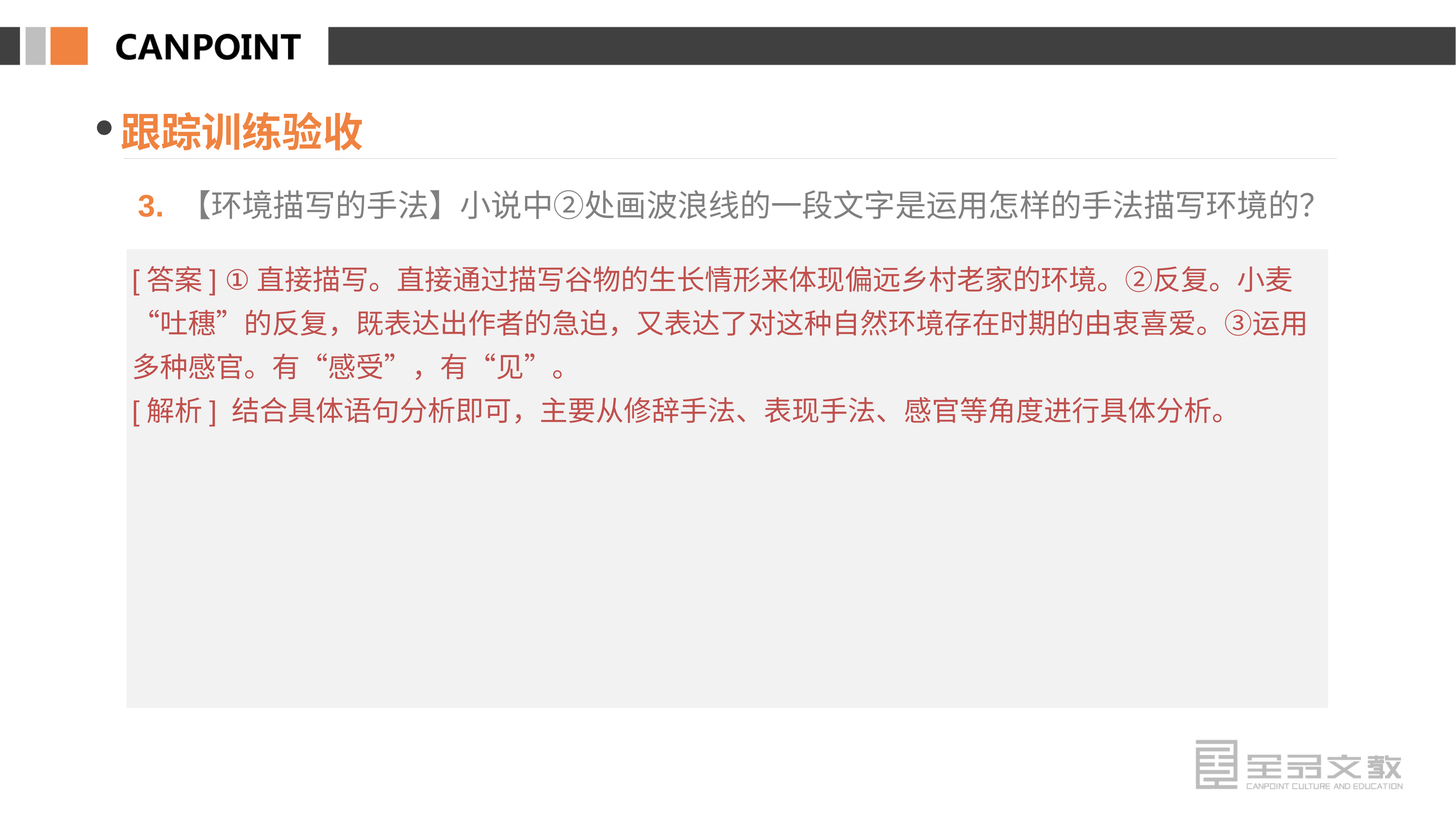

跟踪训练验收

 3. 【环境描写的手法】小说中②处画波浪线的一段文字是运用怎样的手法描写环境的？

[答案] ①直接描写。直接通过描写谷物的生长情形来体现偏远乡村老家的环境。②反复。小麦“吐穗”的反复，既表达出作者的急迫，又表达了对这种自然环境存在时期的由衷喜爱。③运用多种感官。有“感受”，有“见”。
[解析] 结合具体语句分析即可，主要从修辞手法、表现手法、感官等角度进行具体分析。